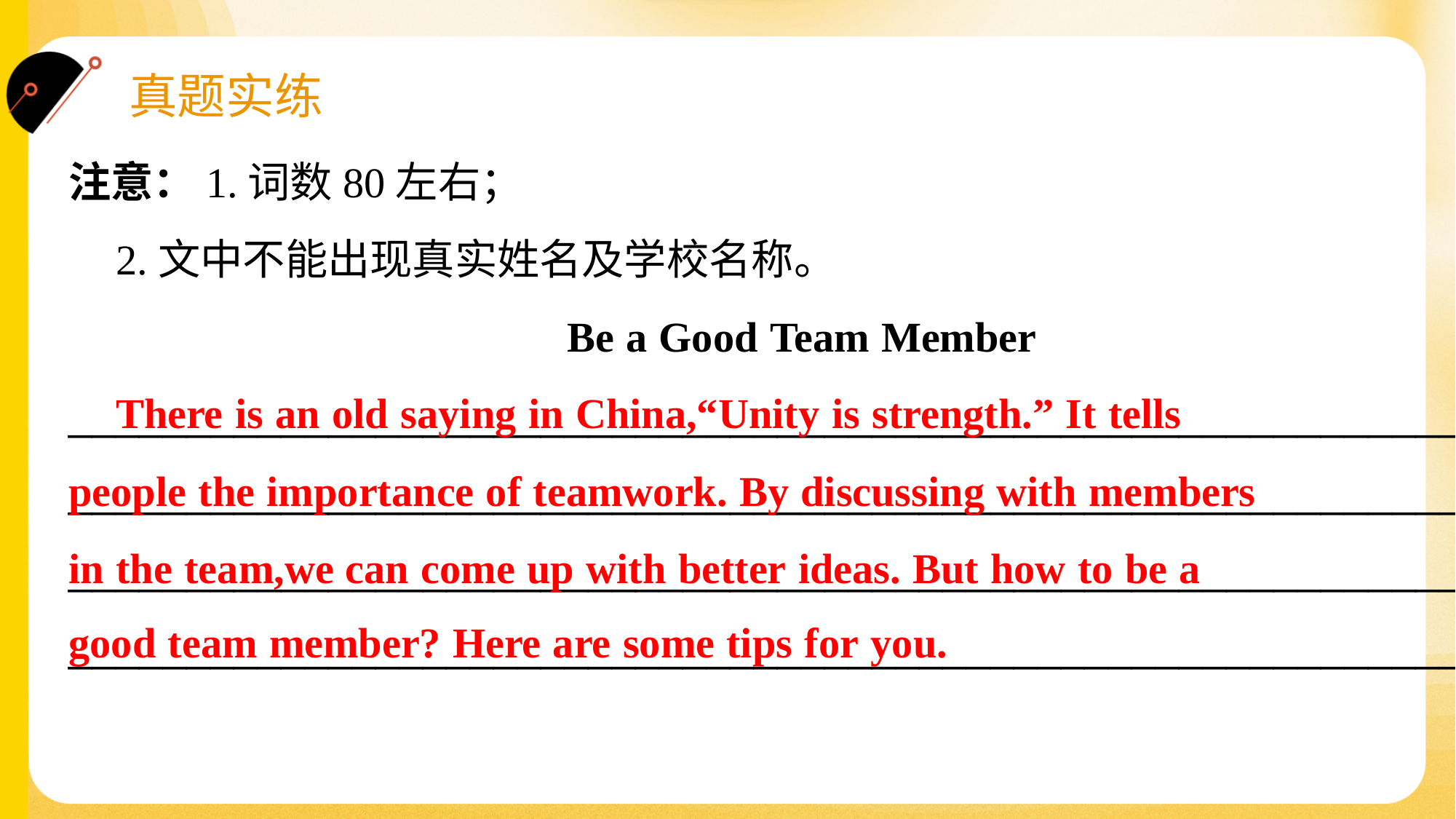

注意：1.词数80左右；
    2.文中不能出现真实姓名及学校名称。
Be a Good Team Member
______________________________________________________________
______________________________________________________________
______________________________________________________________
______________________________________________________________

    There is an old saying in China,“Unity is strength.” It tells
people the importance of teamwork. By discussing with members
in the team,we can come up with better ideas. But how to be a
good team member? Here are some tips for you.